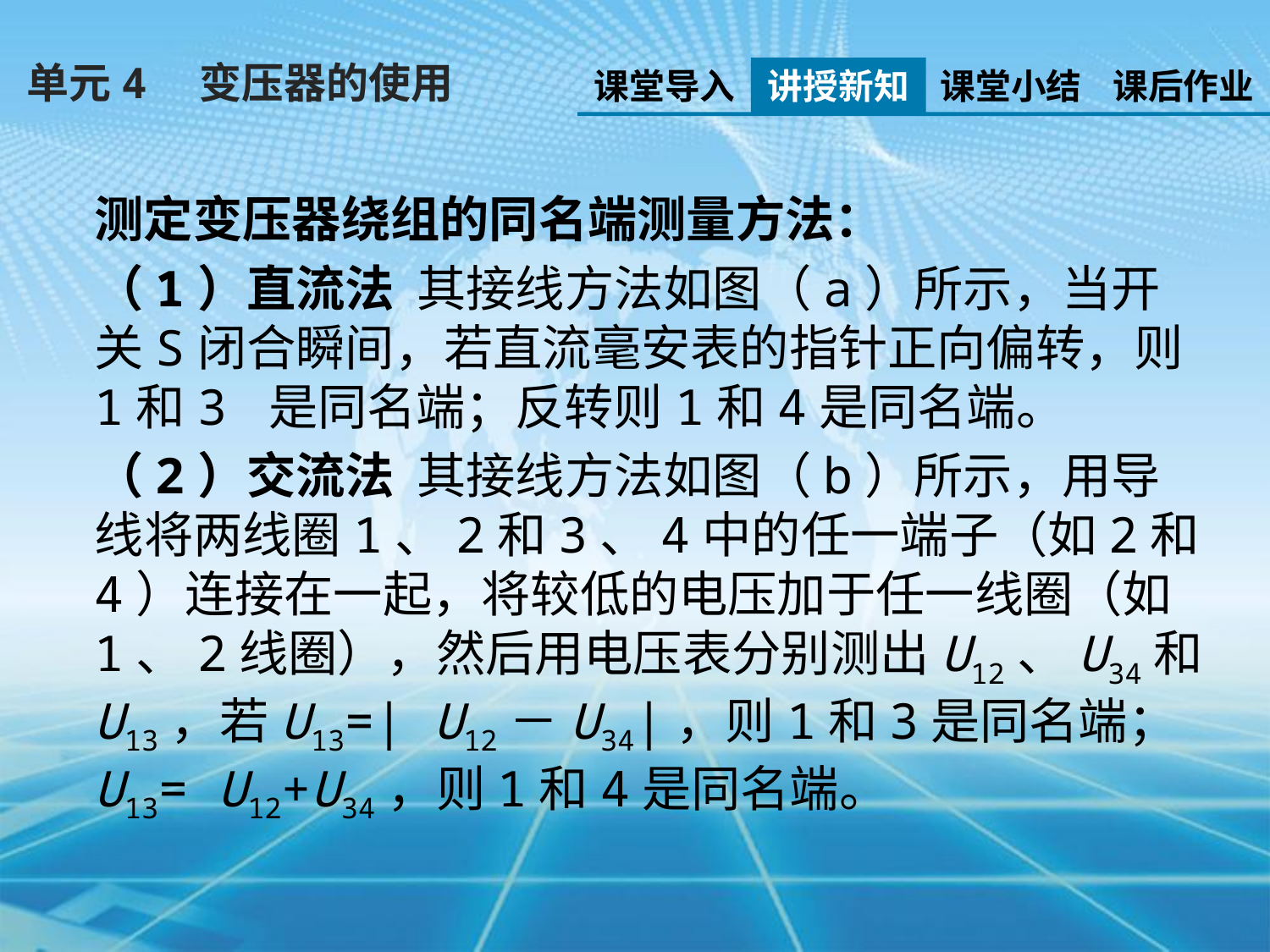

单元4　变压器的使用
课堂导入
讲授新知
课堂小结
课后作业
测定变压器绕组的同名端测量方法：
（1）直流法  其接线方法如图（a）所示，当开关S闭合瞬间，若直流毫安表的指针正向偏转，则1和3 是同名端；反转则1和4是同名端。
（2）交流法  其接线方法如图（b）所示，用导线将两线圈1、2和3、4中的任一端子（如2和4）连接在一起，将较低的电压加于任一线圈（如1、2线圈），然后用电压表分别测出U12、U34和U13，若U13=| U12－U34|，则1和3是同名端；U13= U12+U34，则1和4是同名端。